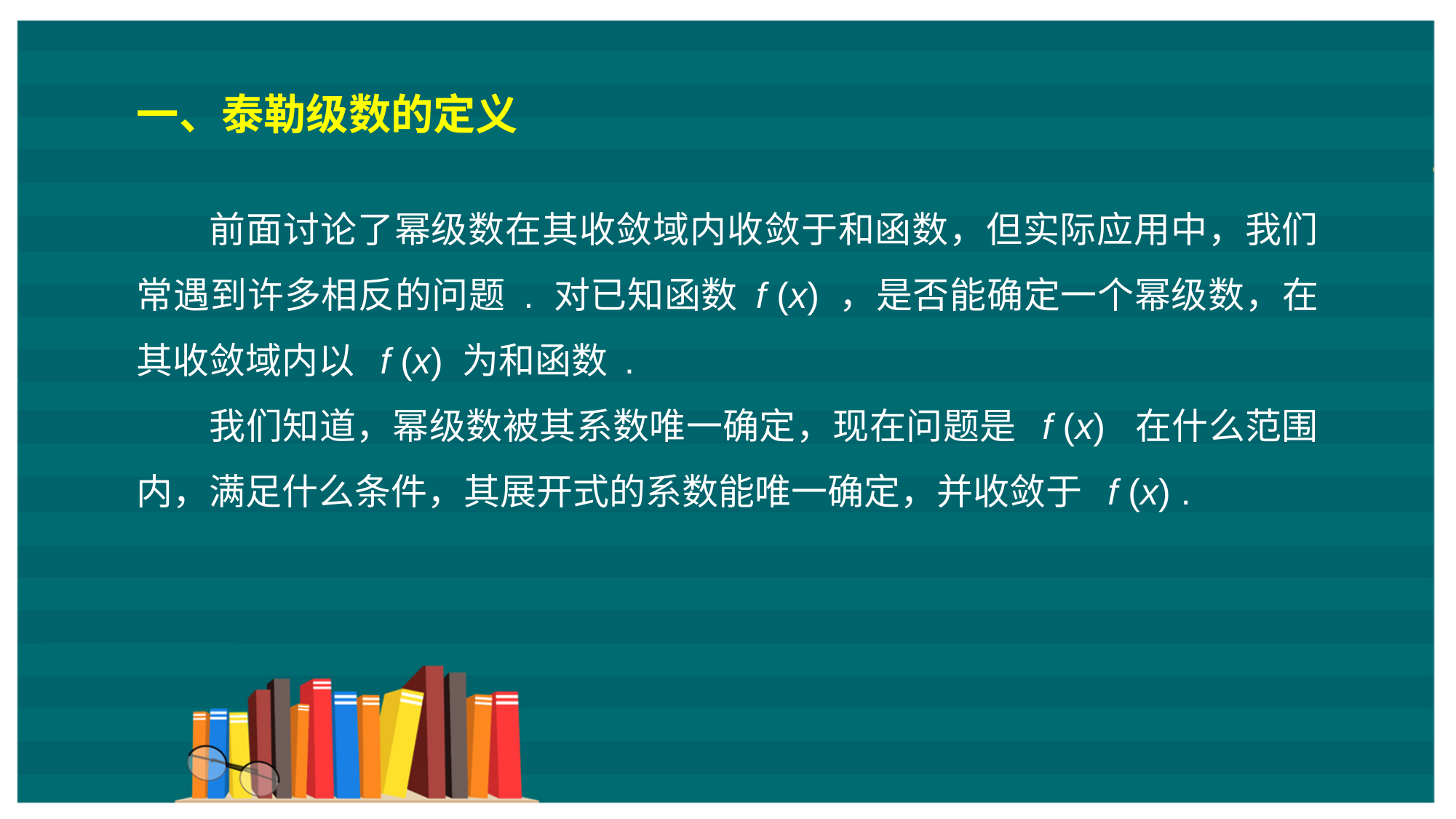

一、泰勒级数的定义
前面讨论了幂级数在其收敛域内收敛于和函数，但实际应用中，我们常遇到许多相反的问题 . 对已知函数 f (x) ，是否能确定一个幂级数，在其收敛域内以  f (x) 为和函数 .
我们知道，幂级数被其系数唯一确定，现在问题是  f (x)  在什么范围内，满足什么条件，其展开式的系数能唯一确定，并收敛于  f (x) .